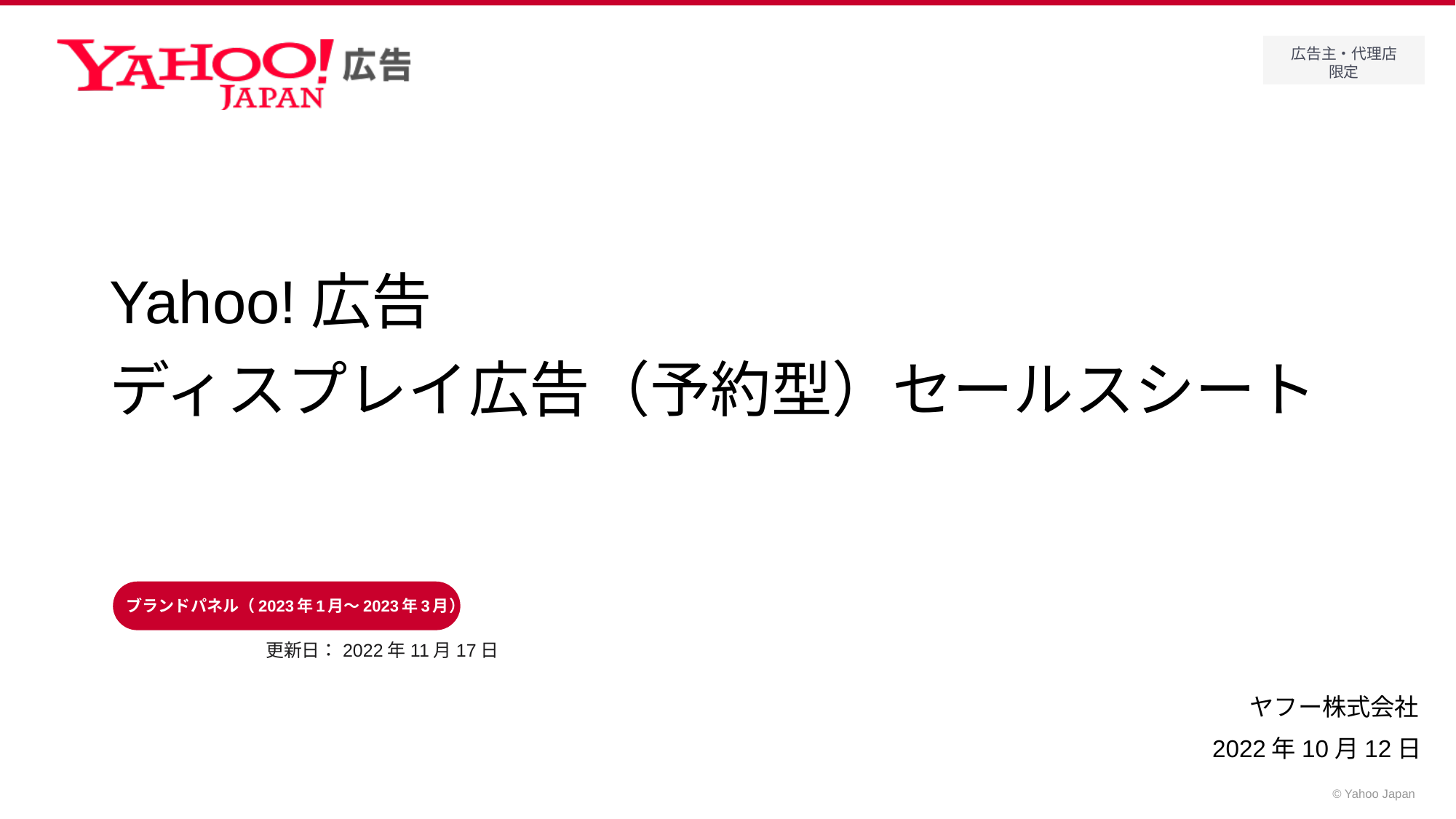

# Yahoo!広告 ディスプレイ広告（予約型）セールスシート
ブランドパネル（2023年1月～2023年3月）
更新日：2022年11月17日
2022年10月12日